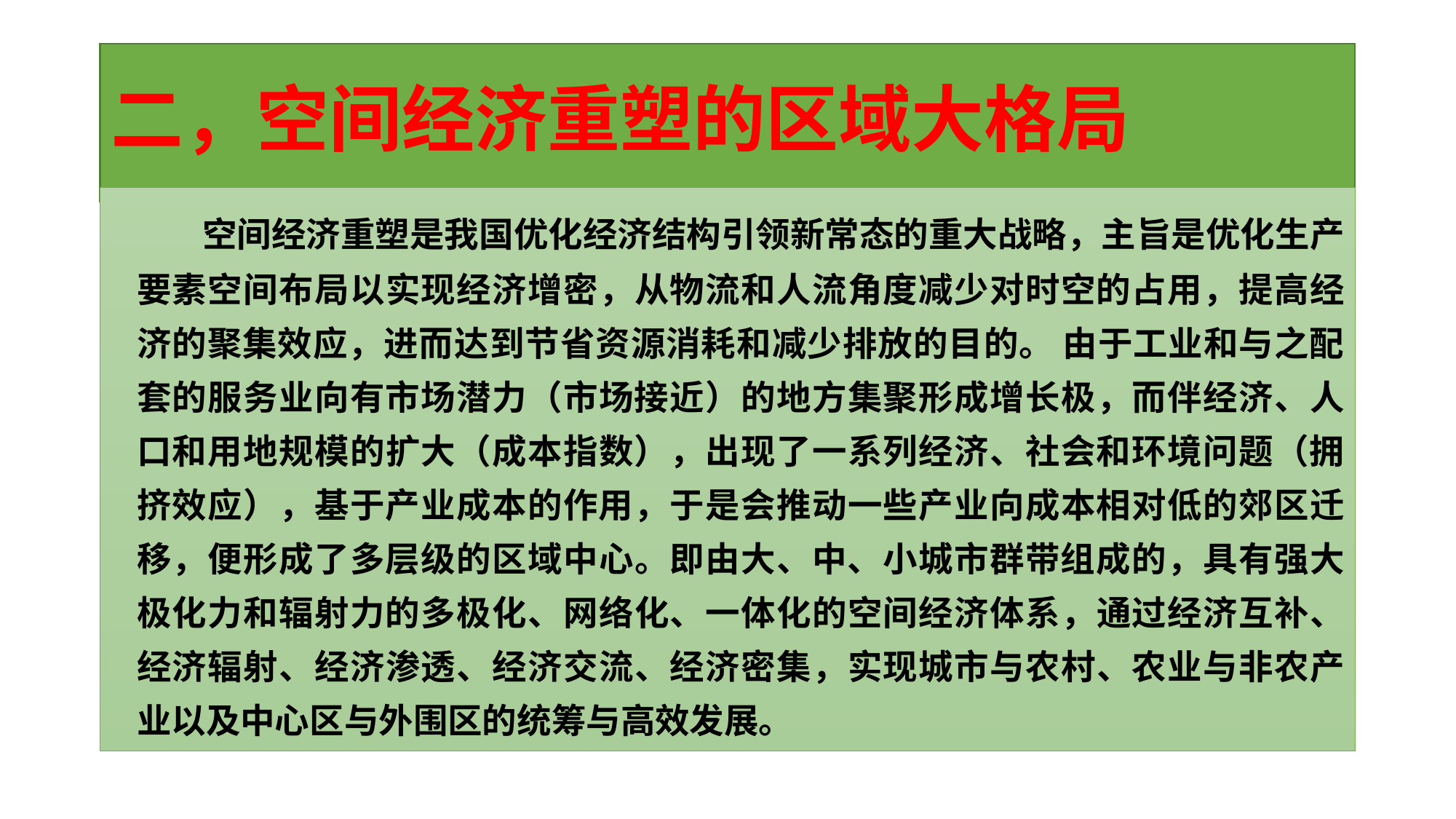

# 二，空间经济重塑的区域大格局
         空间经济重塑是我国优化经济结构引领新常态的重大战略，主旨是优化生产要素空间布局以实现经济增密，从物流和人流角度减少对时空的占用，提高经济的聚集效应，进而达到节省资源消耗和减少排放的目的。 由于工业和与之配套的服务业向有市场潜力（市场接近）的地方集聚形成增长极，而伴经济、人口和用地规模的扩大（成本指数），出现了一系列经济、社会和环境问题（拥挤效应），基于产业成本的作用，于是会推动一些产业向成本相对低的郊区迁移，便形成了多层级的区域中心。即由大、中、小城市群带组成的，具有强大极化力和辐射力的多极化、网络化、一体化的空间经济体系，通过经济互补、经济辐射、经济渗透、经济交流、经济密集，实现城市与农村、农业与非农产业以及中心区与外围区的统筹与高效发展。